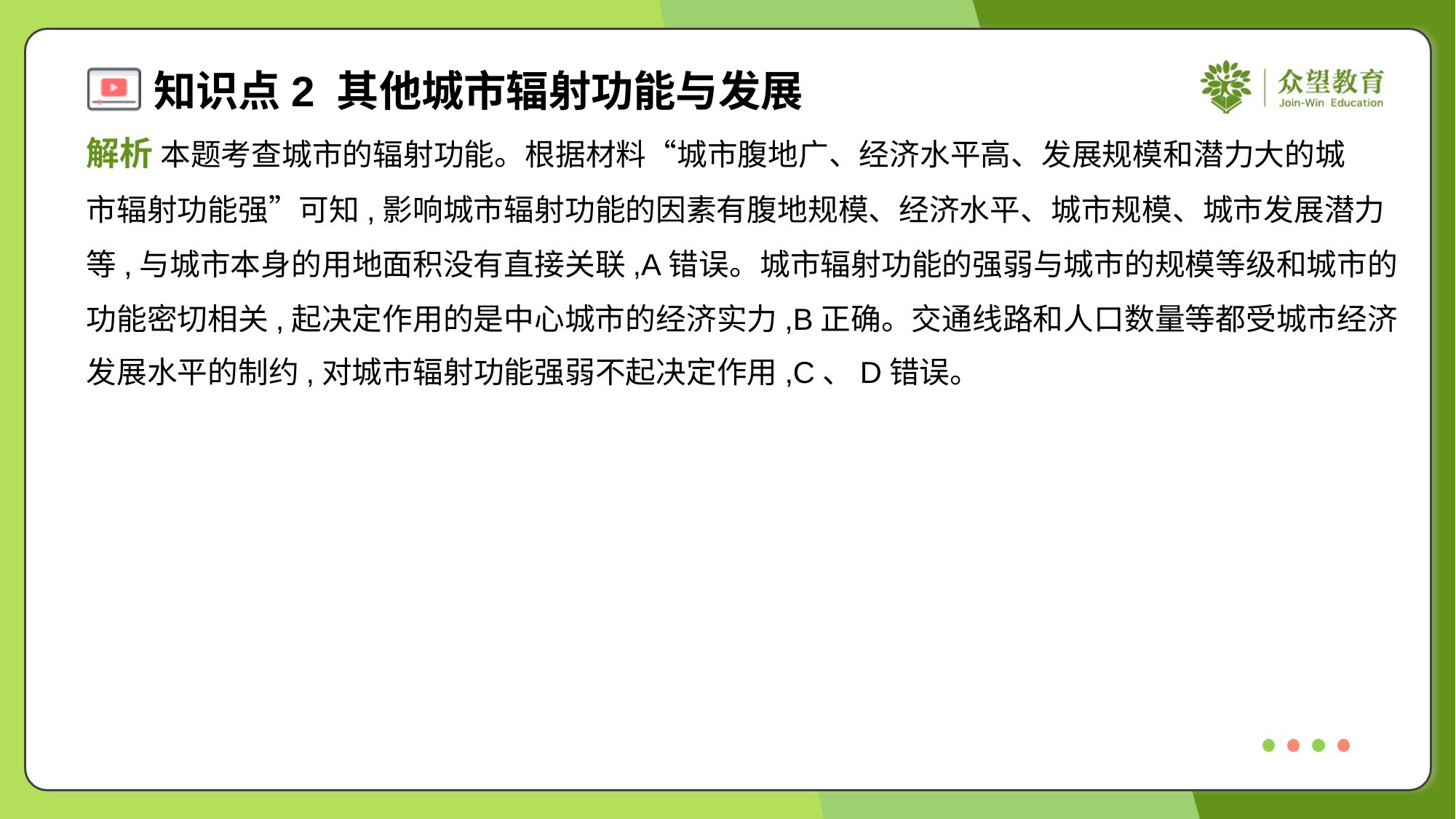

解析 本题考查城市的辐射功能。根据材料“城市腹地广、经济水平高、发展规模和潜力大的城
市辐射功能强”可知,影响城市辐射功能的因素有腹地规模、经济水平、城市规模、城市发展潜力
等,与城市本身的用地面积没有直接关联,A错误。城市辐射功能的强弱与城市的规模等级和城市的
功能密切相关,起决定作用的是中心城市的经济实力,B正确。交通线路和人口数量等都受城市经济
发展水平的制约,对城市辐射功能强弱不起决定作用,C、D错误。